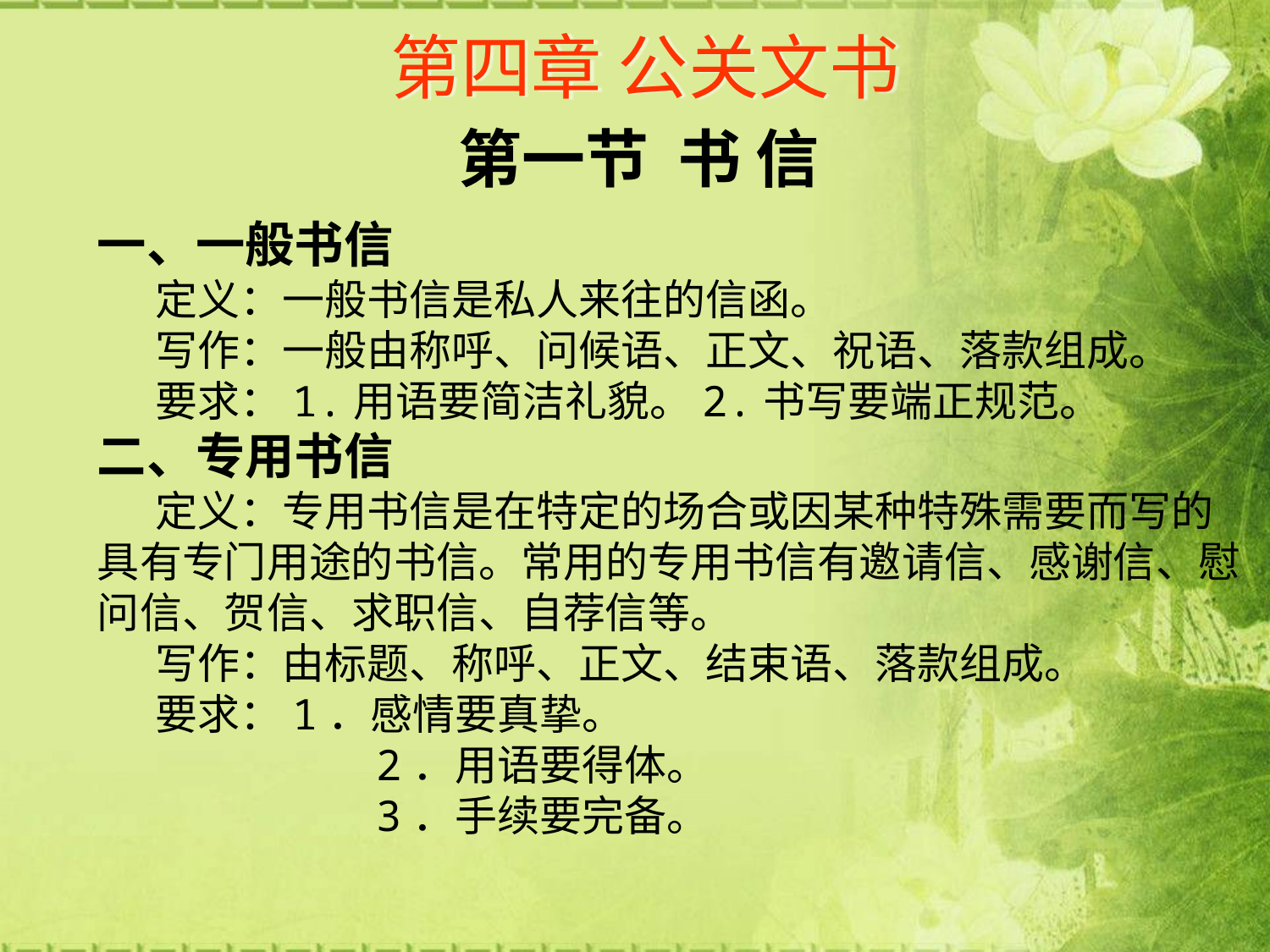

# 第四章 公关文书
第一节  书 信
一、一般书信
     定义：一般书信是私人来往的信函。
     写作：一般由称呼、问候语、正文、祝语、落款组成。
     要求：1.用语要简洁礼貌。2.书写要端正规范。
二、专用书信
     定义：专用书信是在特定的场合或因某种特殊需要而写的具有专门用途的书信。常用的专用书信有邀请信、感谢信、慰问信、贺信、求职信、自荐信等。
     写作：由标题、称呼、正文、结束语、落款组成。
     要求：1．感情要真挚。
           2．用语要得体。
           3．手续要完备。